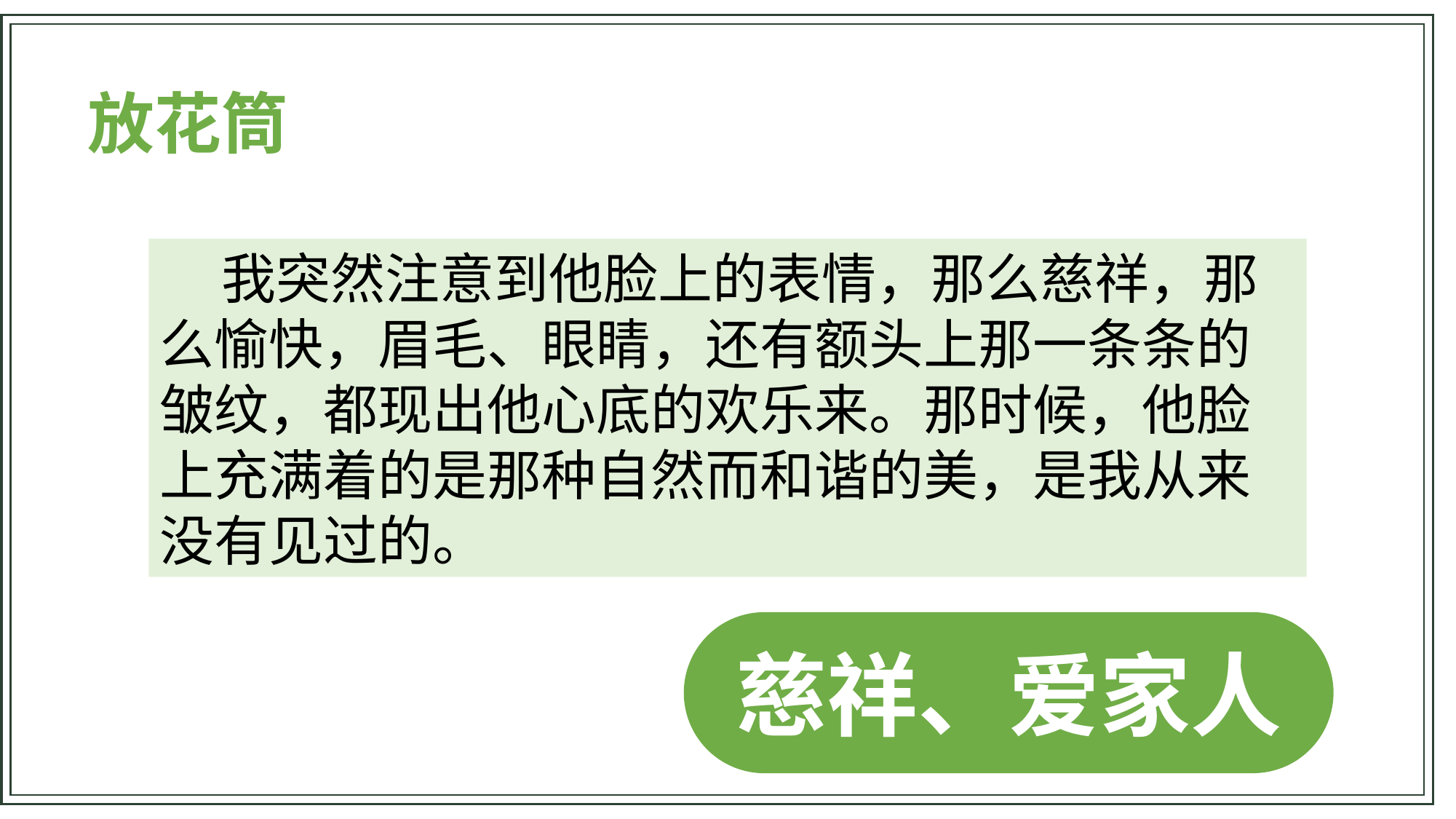

放花筒
    我突然注意到他脸上的表情，那么慈祥，那么愉快，眉毛、眼睛，还有额头上那一条条的皱纹，都现出他心底的欢乐来。那时候，他脸上充满着的是那种自然而和谐的美，是我从来没有见过的。
慈祥、爱家人